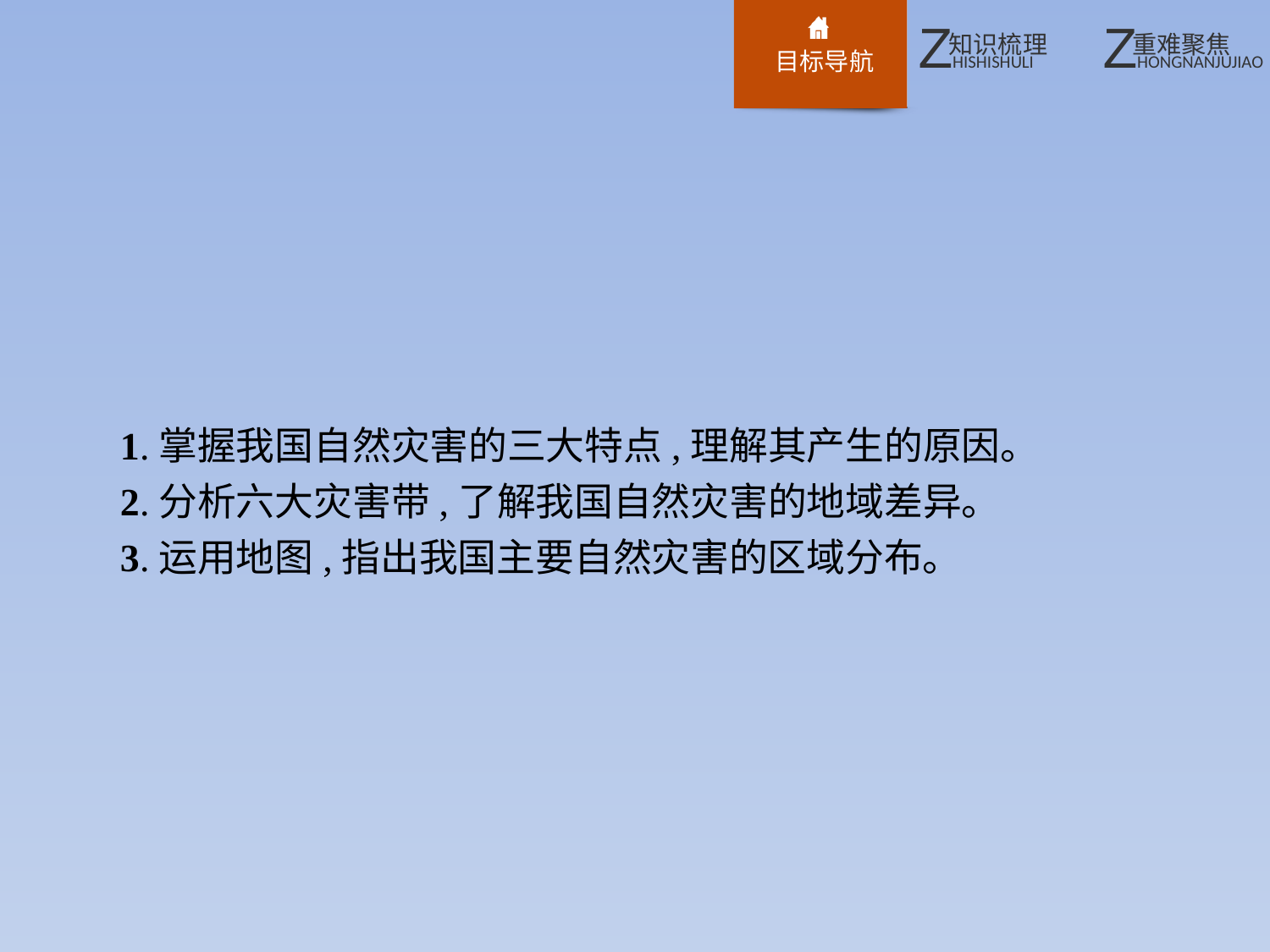

1.掌握我国自然灾害的三大特点,理解其产生的原因。
2.分析六大灾害带,了解我国自然灾害的地域差异。
3.运用地图,指出我国主要自然灾害的区域分布。